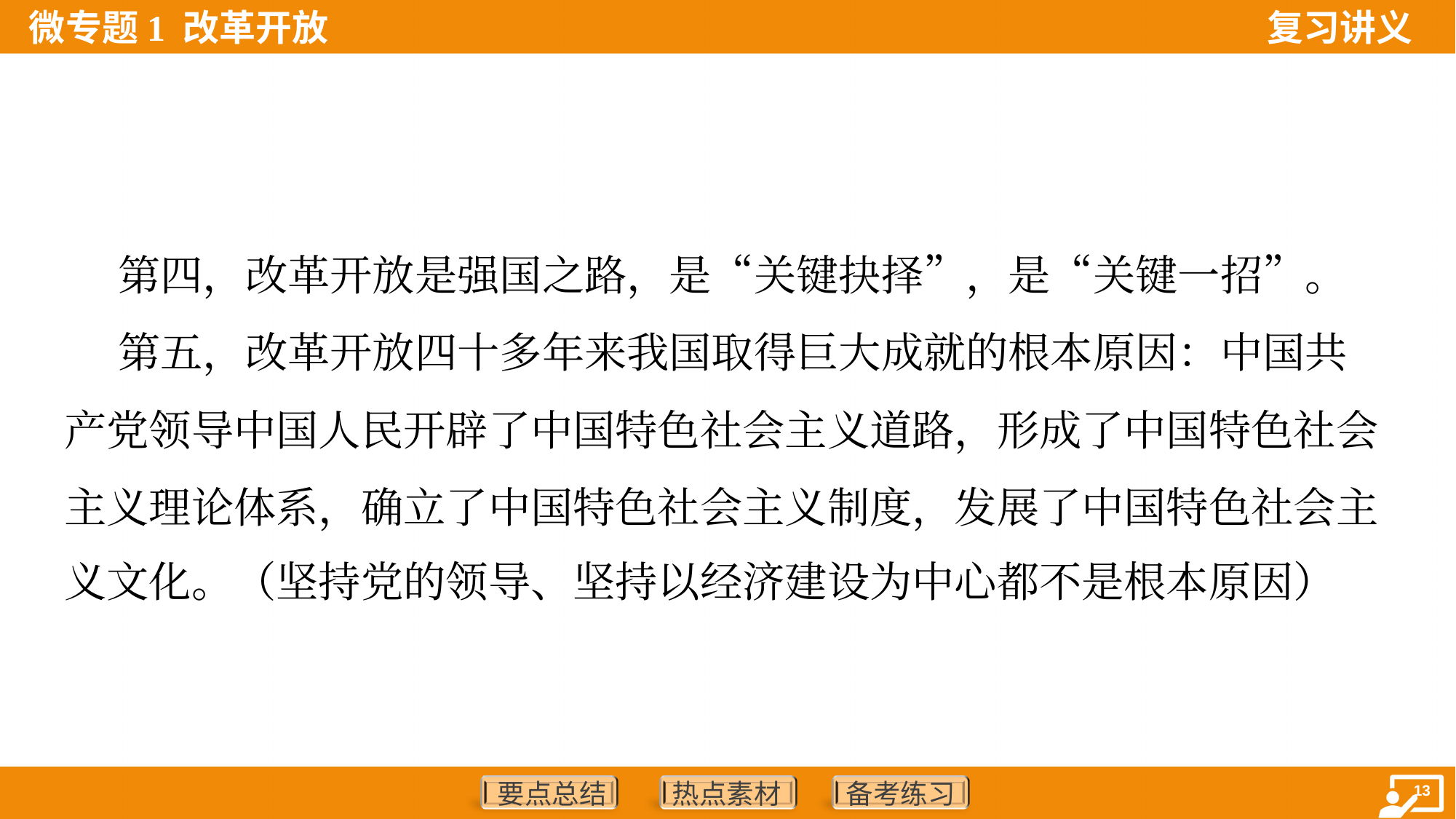

第四，改革开放是强国之路，是“关键抉择”，是“关键一招”。
    第五，改革开放四十多年来我国取得巨大成就的根本原因：中国共
产党领导中国人民开辟了中国特色社会主义道路，形成了中国特色社会
主义理论体系，确立了中国特色社会主义制度，发展了中国特色社会主
义文化。（坚持党的领导、坚持以经济建设为中心都不是根本原因）